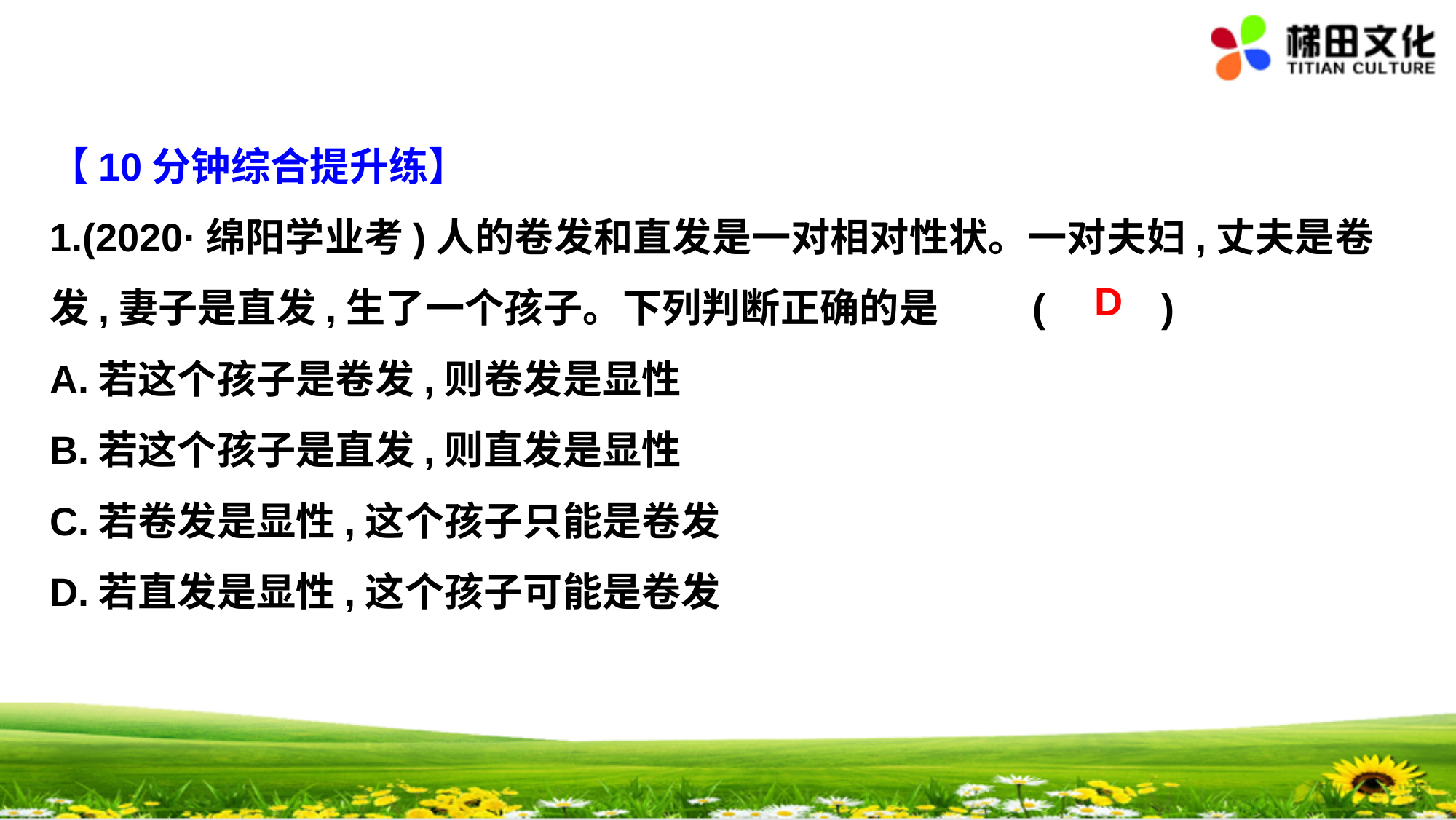

【10分钟综合提升练】
1.(2020·绵阳学业考)人的卷发和直发是一对相对性状。一对夫妇,丈夫是卷
发,妻子是直发,生了一个孩子。下列判断正确的是	(　  　)
A.若这个孩子是卷发,则卷发是显性
B.若这个孩子是直发,则直发是显性
C.若卷发是显性,这个孩子只能是卷发
D.若直发是显性,这个孩子可能是卷发
D